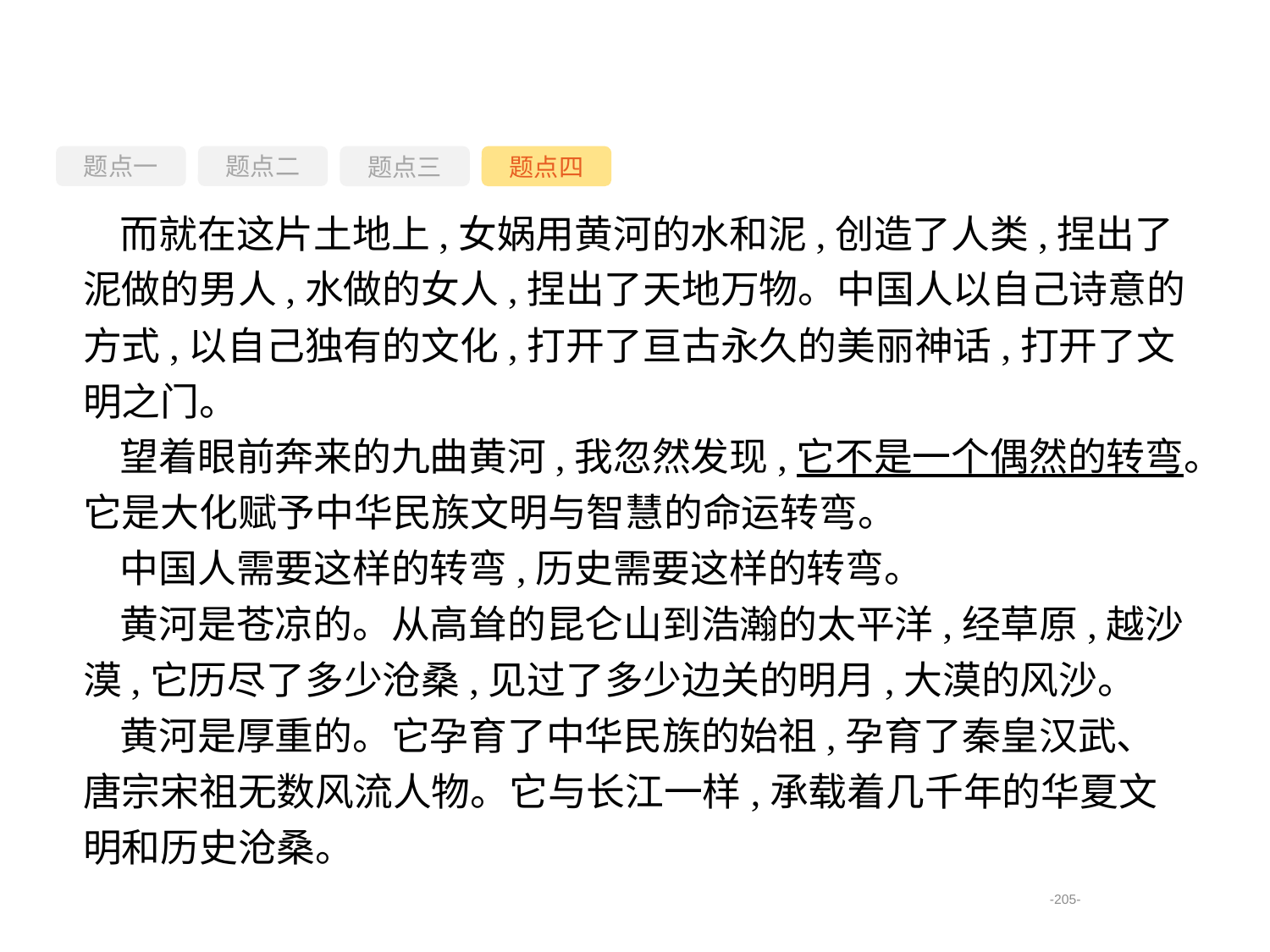

题点一
题点三
题点四
题点二
而就在这片土地上,女娲用黄河的水和泥,创造了人类,捏出了泥做的男人,水做的女人,捏出了天地万物。中国人以自己诗意的方式,以自己独有的文化,打开了亘古永久的美丽神话,打开了文明之门。
望着眼前奔来的九曲黄河,我忽然发现,它不是一个偶然的转弯。它是大化赋予中华民族文明与智慧的命运转弯。
中国人需要这样的转弯,历史需要这样的转弯。
黄河是苍凉的。从高耸的昆仑山到浩瀚的太平洋,经草原,越沙漠,它历尽了多少沧桑,见过了多少边关的明月,大漠的风沙。
黄河是厚重的。它孕育了中华民族的始祖,孕育了秦皇汉武、唐宗宋祖无数风流人物。它与长江一样,承载着几千年的华夏文明和历史沧桑。
-205-